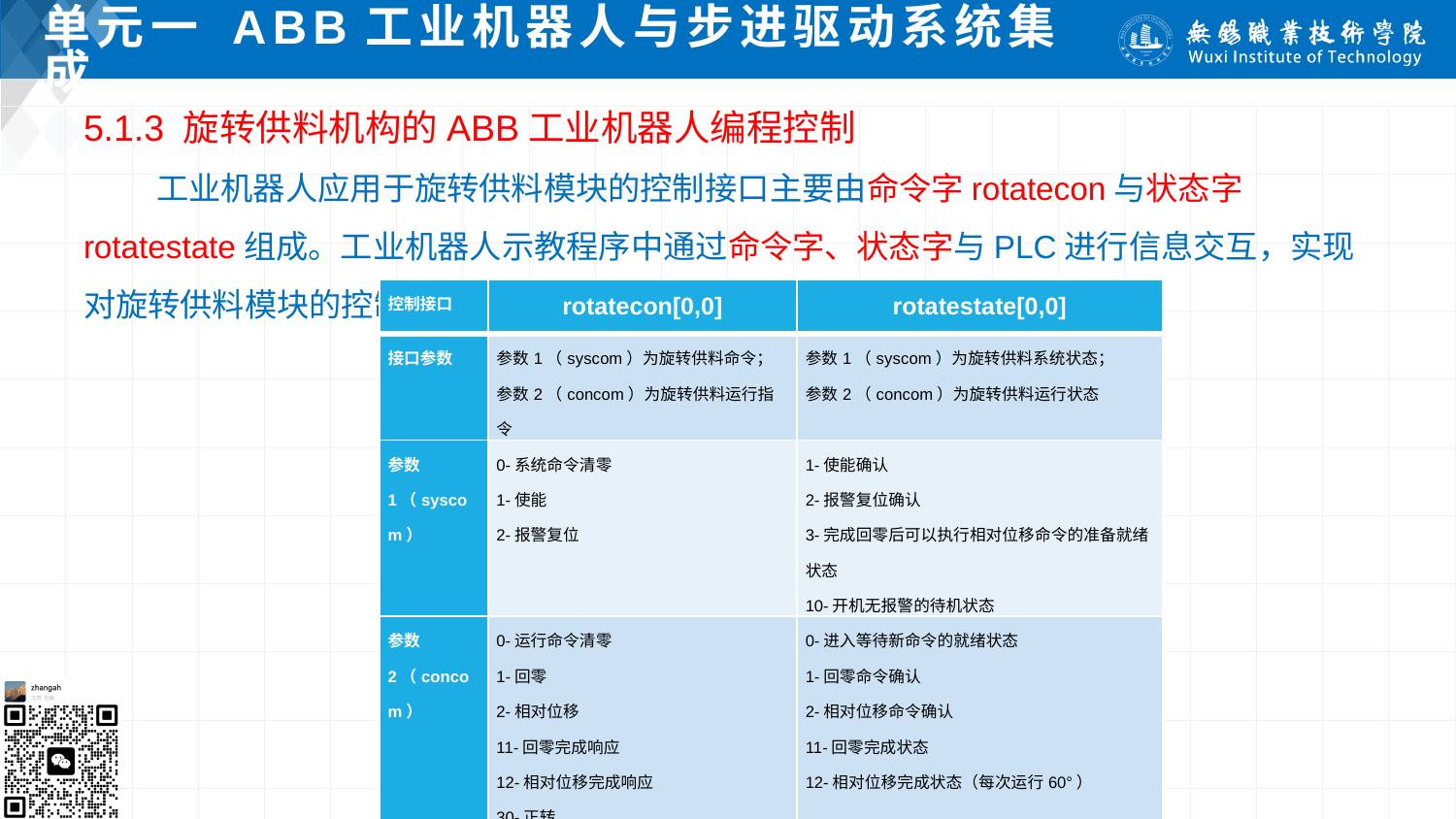

# 单元一 ABB工业机器人与步进驱动系统集成
5.1.3 旋转供料机构的ABB工业机器人编程控制
         工业机器人应用于旋转供料模块的控制接口主要由命令字rotatecon与状态字rotatestate组成。工业机器人示教程序中通过命令字、状态字与PLC进行信息交互，实现对旋转供料模块的控制。
| 控制接口 | rotatecon[0,0] | rotatestate[0,0] |
| --- | --- | --- |
| 接口参数 | 参数1（syscom）为旋转供料命令； 参数2（concom）为旋转供料运行指令 | 参数1（syscom）为旋转供料系统状态； 参数2（concom）为旋转供料运行状态 |
| 参数1（syscom） | 0-系统命令清零 1-使能 2-报警复位 | 1-使能确认 2-报警复位确认 3-完成回零后可以执行相对位移命令的准备就绪状态 10-开机无报警的待机状态 |
| 参数2（concom） | 0-运行命令清零 1-回零 2-相对位移 11-回零完成响应 12-相对位移完成响应 30-正转 40-反转 100-交互逻辑中断，命令重新开始 | 0-进入等待新命令的就绪状态 1-回零命令确认 2-相对位移命令确认 11-回零完成状态 12-相对位移完成状态（每次运行60°） |